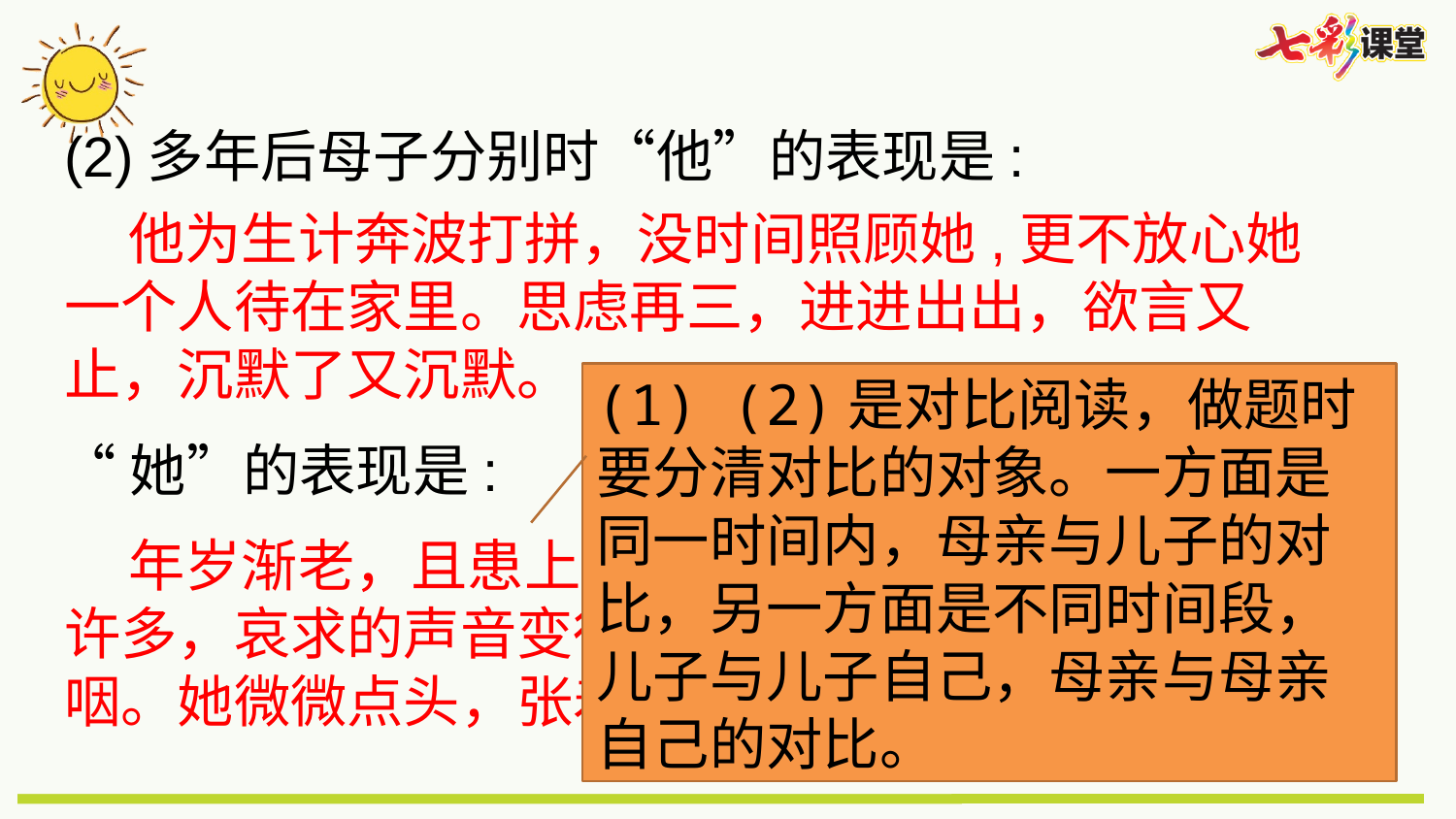

(2)多年后母子分别时“他”的表现是:
    他为生计奔波打拼，没时间照顾她,更不放心她一个人待在家里。思虑再三，进进出出，欲言又止，沉默了又沉默。
(1) (2)是对比阅读，做题时要分清对比的对象。一方面是同一时间内，母亲与儿子的对比，另一方面是不同时间段，儿子与儿子自己，母亲与母亲自己的对比。
“她”的表现是:
    年岁渐老，且患上老年痴呆症。神志似乎清醒了许多，哀求的声音变得越来越弱，最后便成了哽咽。她微微点头，张着没有牙的嘴嗫嚅着。